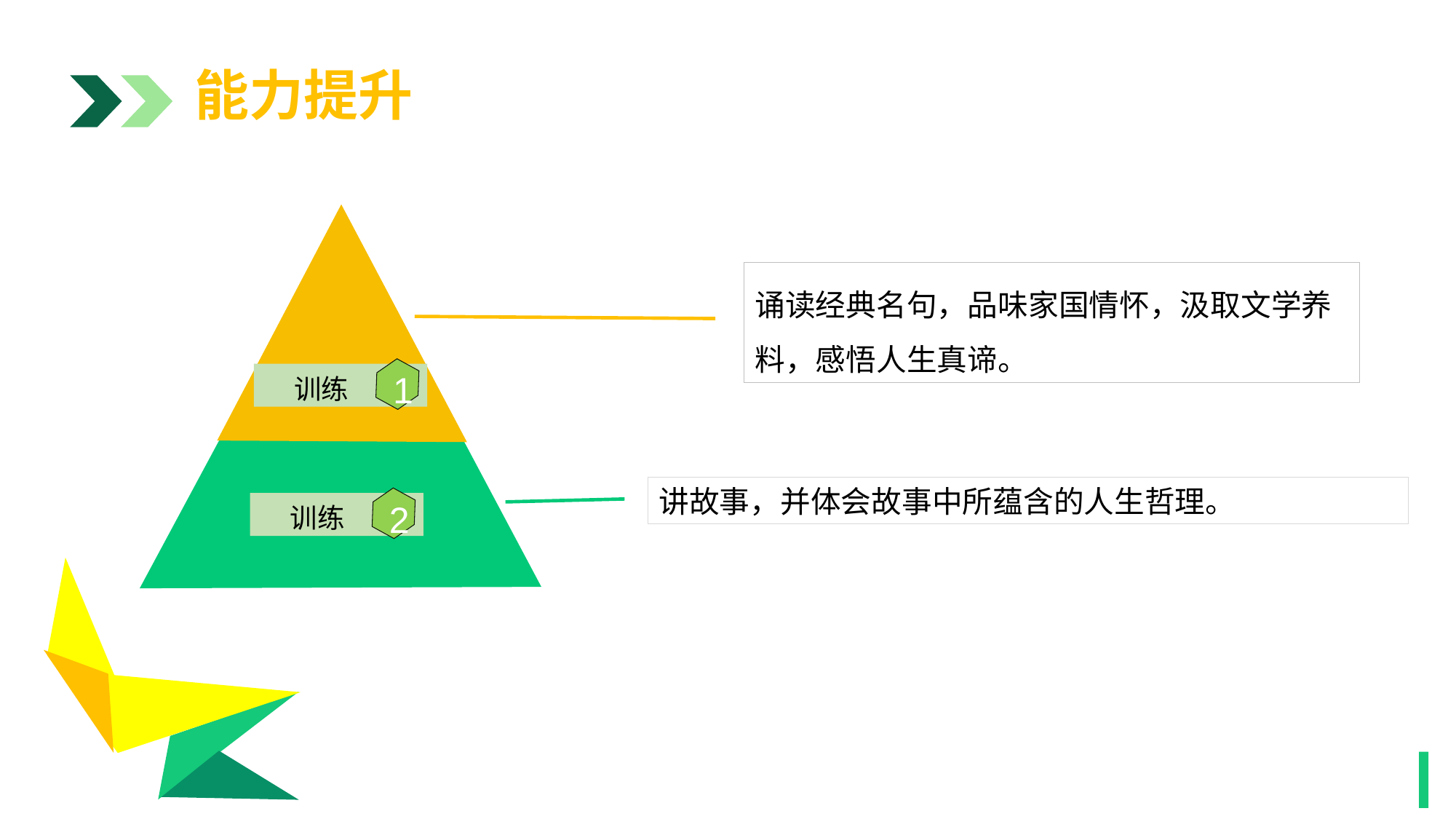

能力提升

阶段三
1
诵读经典名句，品味家国情怀，汲取文学养料，感悟人生真谛。
1

训练
讲故事，并体会故事中所蕴含的人生哲理。
2

训练

1
9